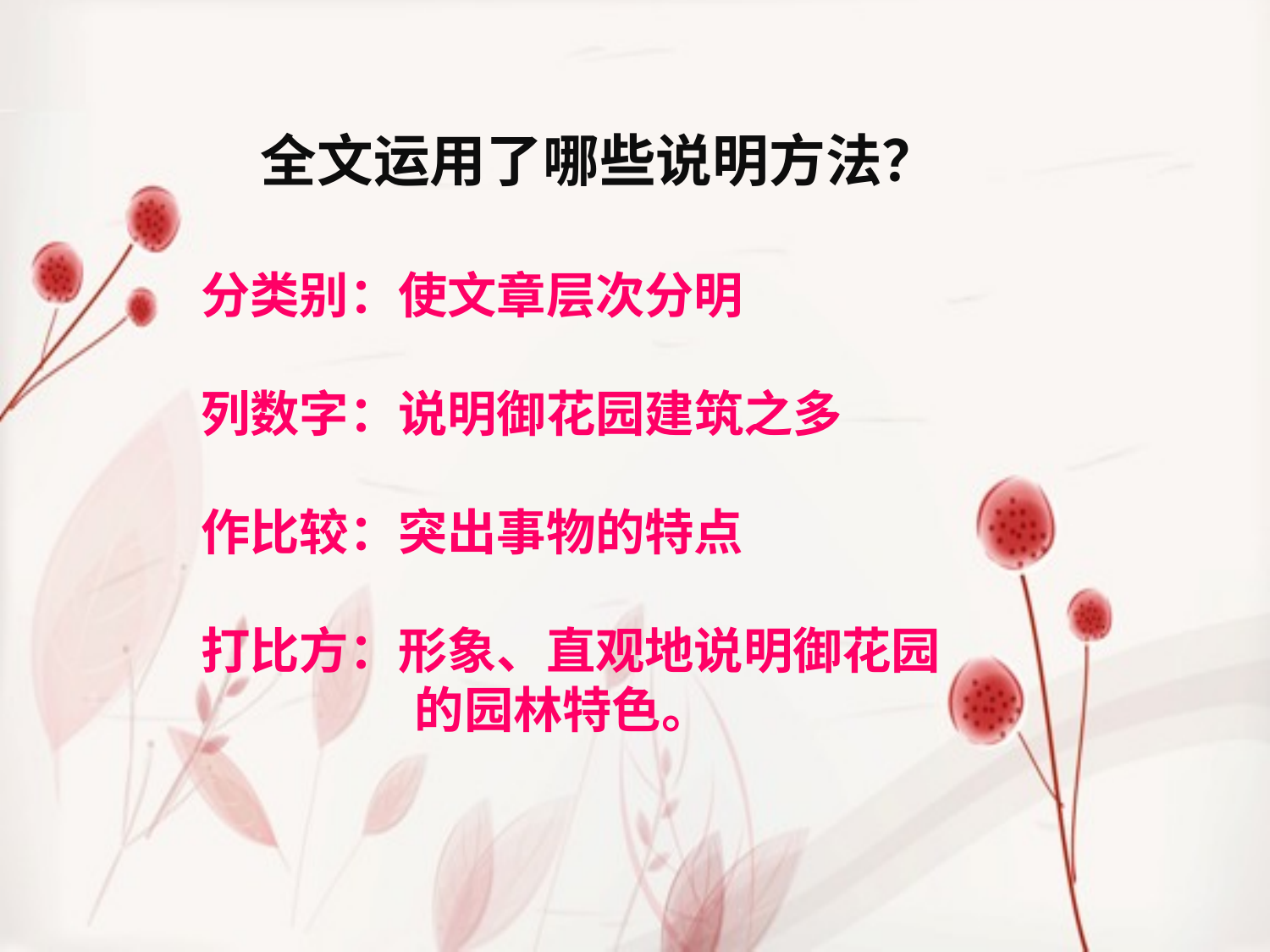

全文运用了哪些说明方法？
分类别：使文章层次分明

列数字：说明御花园建筑之多

作比较：突出事物的特点

打比方：形象、直观地说明御花园
                  的园林特色。